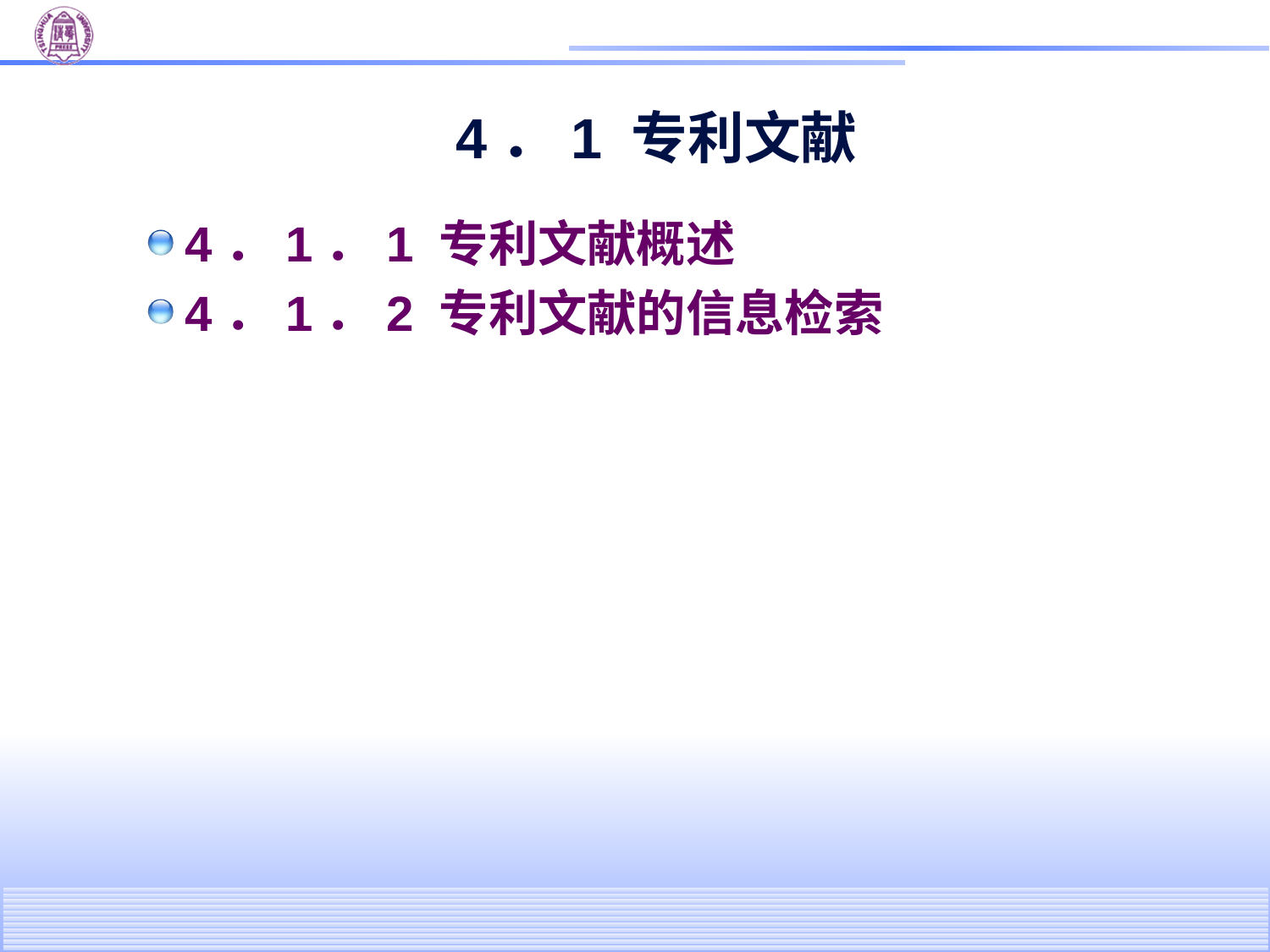

# 4．1 专利文献
4．1．1 专利文献概述
4．1．2 专利文献的信息检索